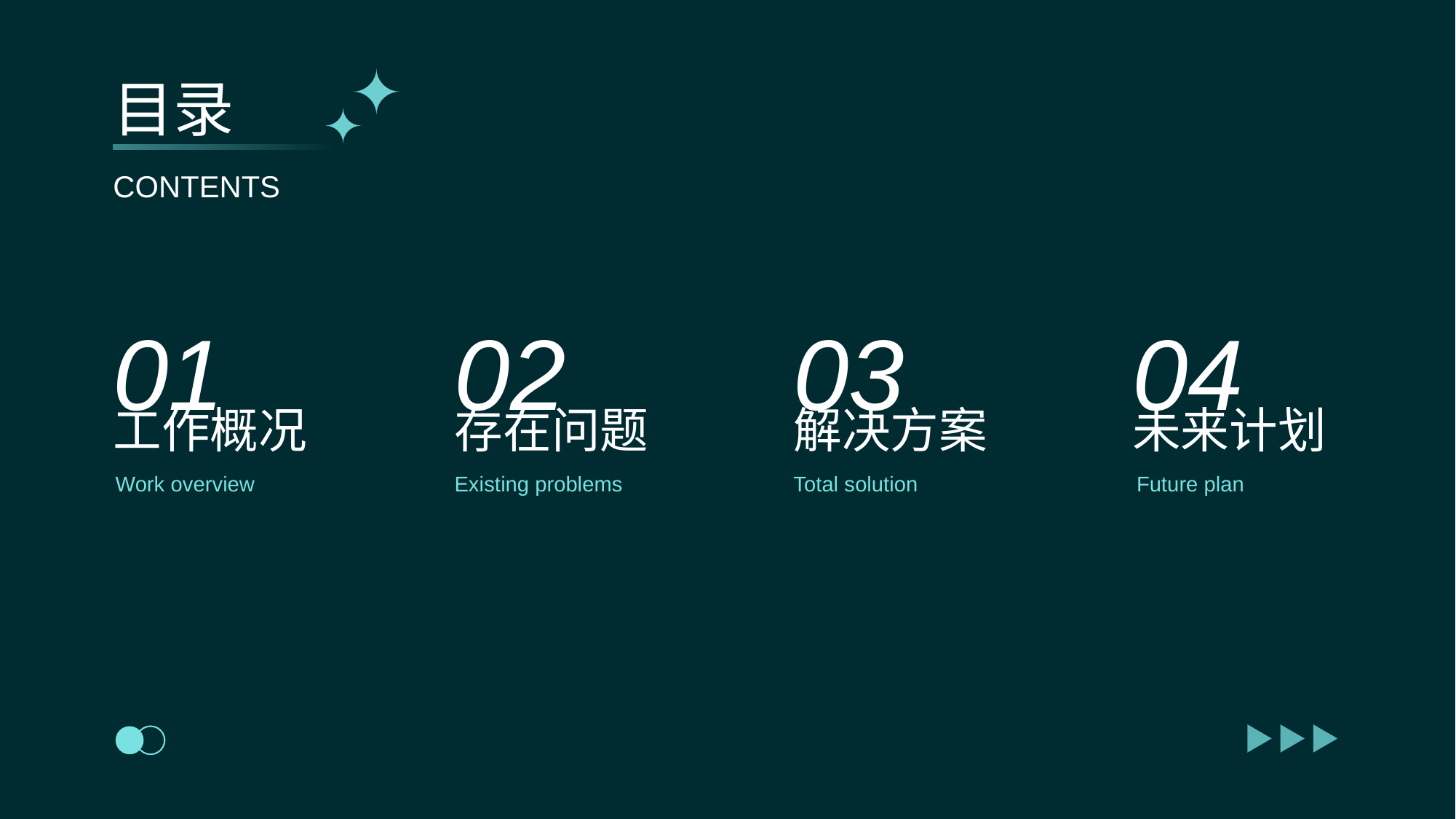

01
02
03
04
工作概况
存在问题
解决方案
未来计划
Work overview
Existing problems
Total solution
Future plan